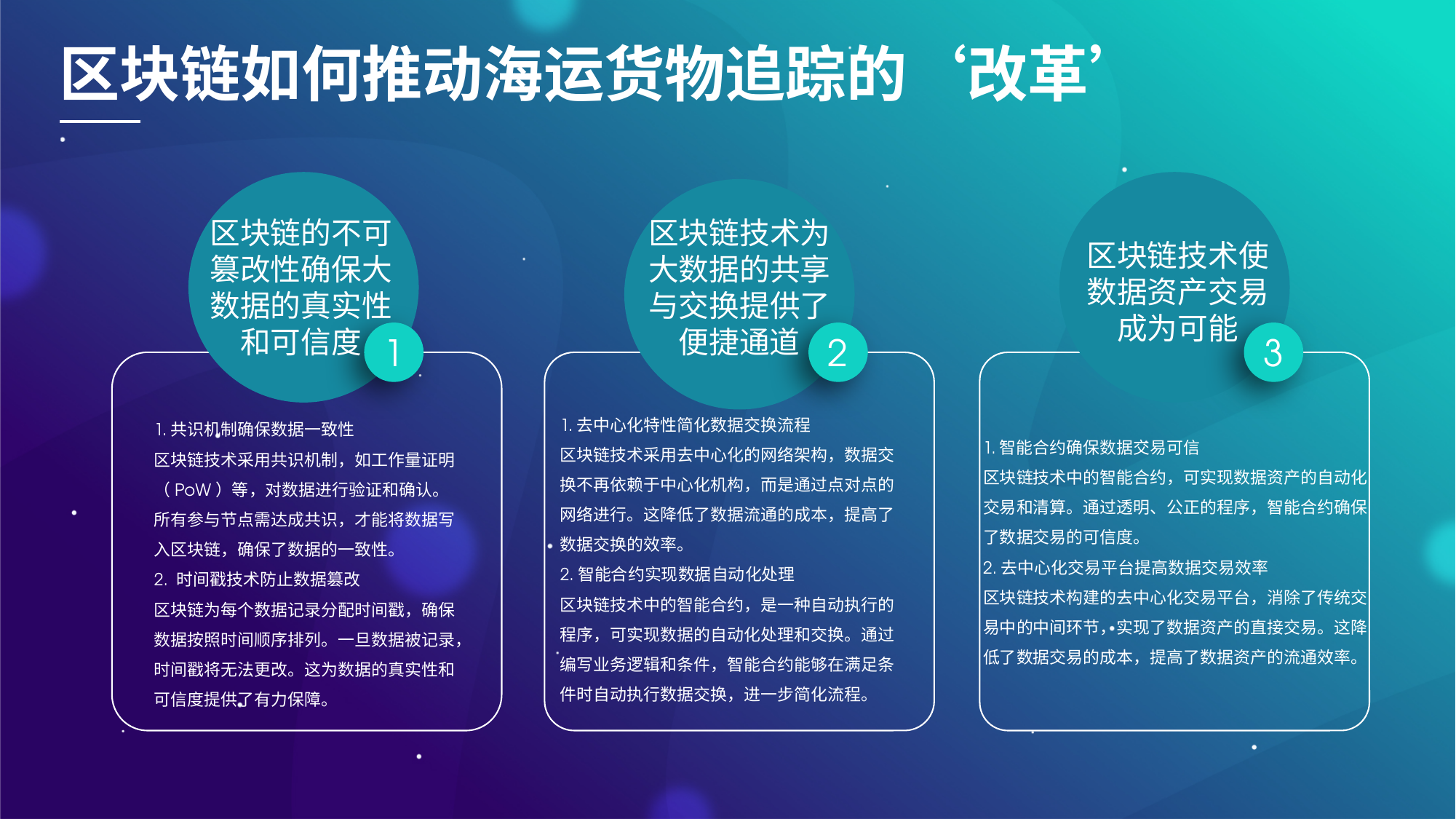

区块链如何推动海运货物追踪的‘改革’

区块链技术为大数据的共享与交换提供了便捷通道
区块链的不可篡改性确保大数据的真实性和可信度
区块链技术使数据资产交易成为可能
1
2
3

1.去中心化特性简化数据交换流程
区块链技术采用去中心化的网络架构，数据交换不再依赖于中心化机构，而是通过点对点的网络进行。这降低了数据流通的成本，提高了数据交换的效率。
2.智能合约实现数据自动化处理
区块链技术中的智能合约，是一种自动执行的程序，可实现数据的自动化处理和交换。通过编写业务逻辑和条件，智能合约能够在满足条件时自动执行数据交换，进一步简化流程。
1.共识机制确保数据一致性
区块链技术采用共识机制，如工作量证明（PoW）等，对数据进行验证和确认。所有参与节点需达成共识，才能将数据写入区块链，确保了数据的一致性。
2. 时间戳技术防止数据篡改
区块链为每个数据记录分配时间戳，确保数据按照时间顺序排列。一旦数据被记录，时间戳将无法更改。这为数据的真实性和可信度提供了有力保障。
1.智能合约确保数据交易可信
区块链技术中的智能合约，可实现数据资产的自动化交易和清算。通过透明、公正的程序，智能合约确保了数据交易的可信度。
2.去中心化交易平台提高数据交易效率
区块链技术构建的去中心化交易平台，消除了传统交易中的中间环节，实现了数据资产的直接交易。这降低了数据交易的成本，提高了数据资产的流通效率。